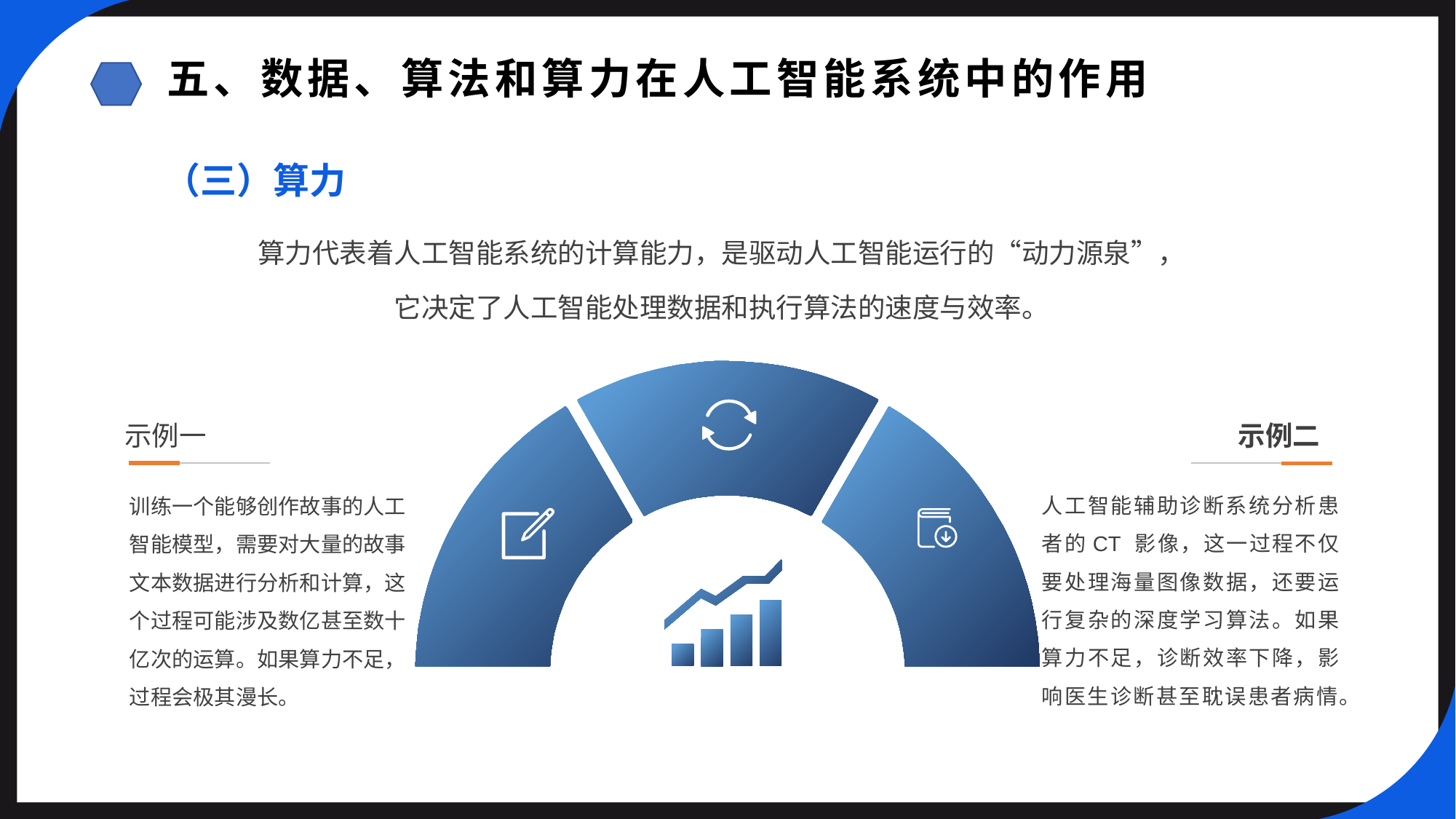

五、数据、算法和算力在人工智能系统中的作用
（三）算力
算力代表着人工智能系统的计算能力，是驱动人工智能运行的“动力源泉”，
它决定了人工智能处理数据和执行算法的速度与效率。

示例一

示例二
人工智能辅助诊断系统分析患者的CT 影像，这一过程不仅要处理海量图像数据，还要运行复杂的深度学习算法。如果算力不足，诊断效率下降，影响医生诊断甚至耽误患者病情。
训练一个能够创作故事的人工智能模型，需要对大量的故事文本数据进行分析和计算，这个过程可能涉及数亿甚至数十亿次的运算。如果算力不足，过程会极其漫长。